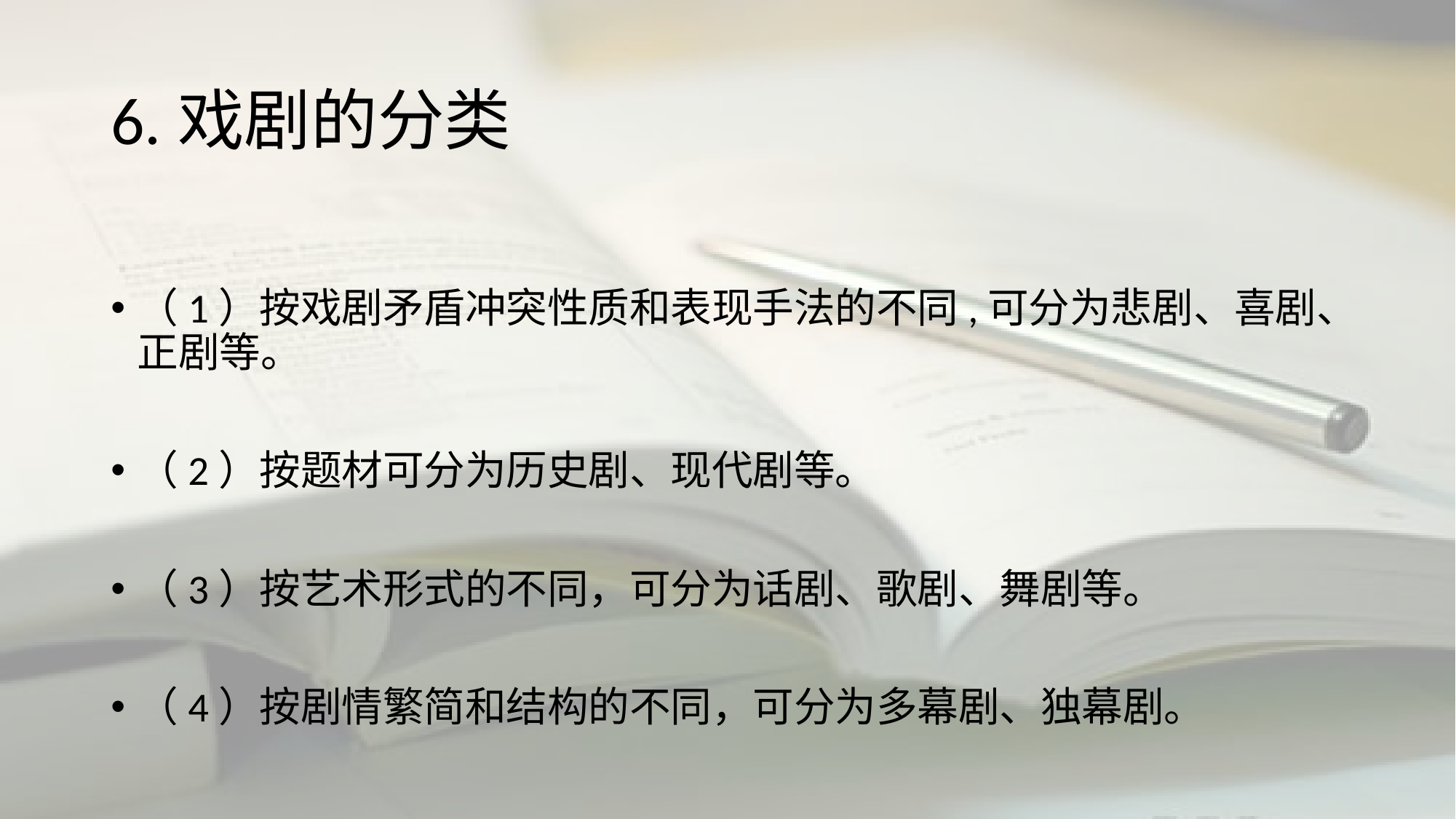

# 6.戏剧的分类

（1）按戏剧矛盾冲突性质和表现手法的不同,可分为悲剧、喜剧、正剧等。

（2）按题材可分为历史剧、现代剧等。

（3）按艺术形式的不同，可分为话剧、歌剧、舞剧等。

（4）按剧情繁简和结构的不同，可分为多幕剧、独幕剧。